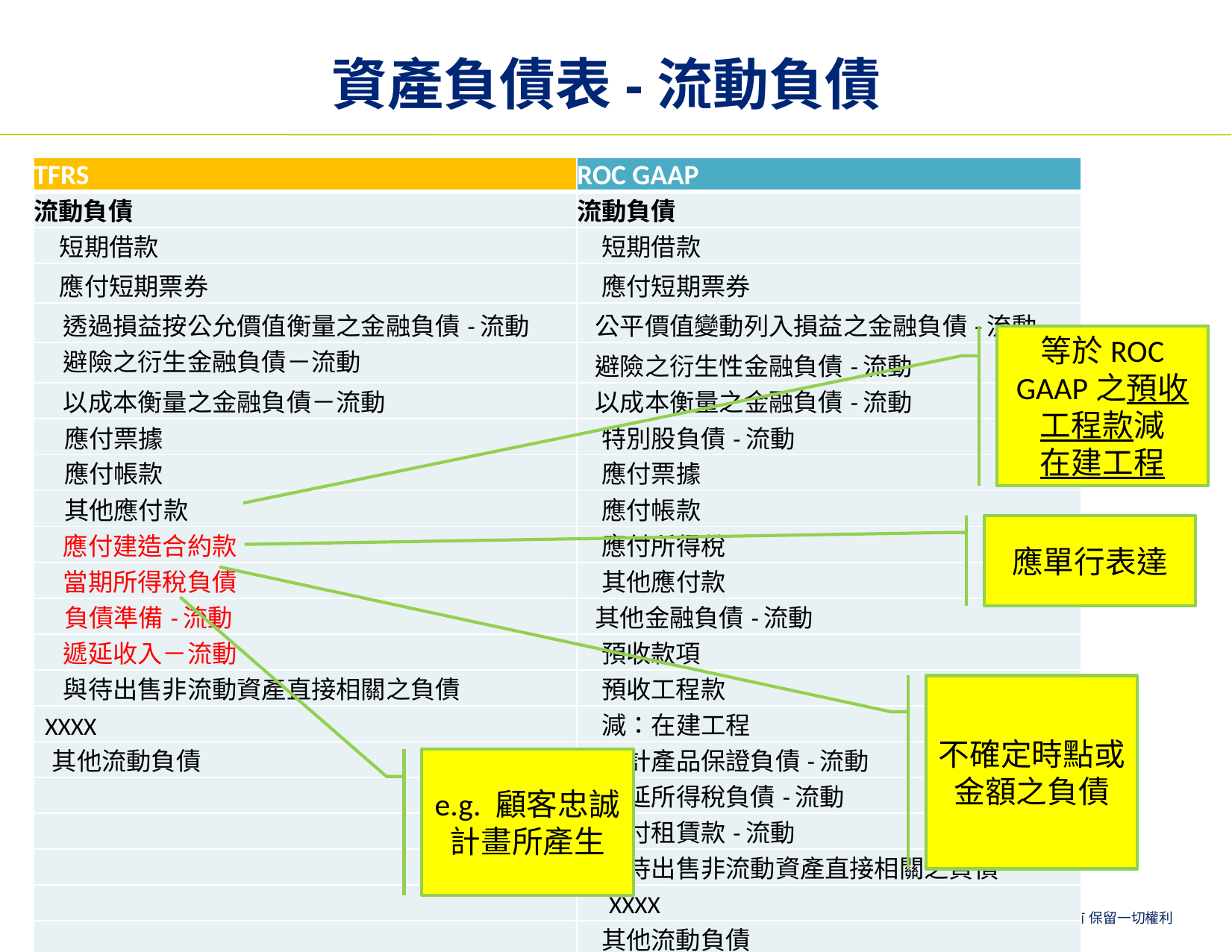

# 資產負債表-流動負債
| TFRS | ROC GAAP |
| --- | --- |
| 流動負債 | 流動負債 |
| 短期借款 | 短期借款 |
| 應付短期票券 | 應付短期票券 |
| 透過損益按公允價值衡量之金融負債-流動 | 公平價值變動列入損益之金融負債-流動 |
| 避險之衍生金融負債－流動 | 避險之衍生性金融負債-流動 |
| 以成本衡量之金融負債－流動 | 以成本衡量之金融負債-流動 |
| 應付票據 | 特別股負債-流動 |
| 應付帳款 | 應付票據 |
| 其他應付款 | 應付帳款 |
| 應付建造合約款 | 應付所得稅 |
| 當期所得稅負債 | 其他應付款 |
| 負債準備-流動 | 其他金融負債-流動 |
| 遞延收入－流動 | 預收款項 |
| 與待出售非流動資產直接相關之負債 | 預收工程款 |
| XXXX | 減：在建工程 |
| 其他流動負債 | 應計產品保證負債-流動 |
|  | 遞延所得稅負債-流動 |
|  | 應付租賃款-流動 |
|  | 與待出售非流動資產直接相關之負債 |
|  | XXXX |
|  | 其他流動負債 |
等於ROC GAAP之預收工程款減
在建工程
應單行表達
不確定時點或金額之負債
e.g. 顧客忠誠計畫所產生
24